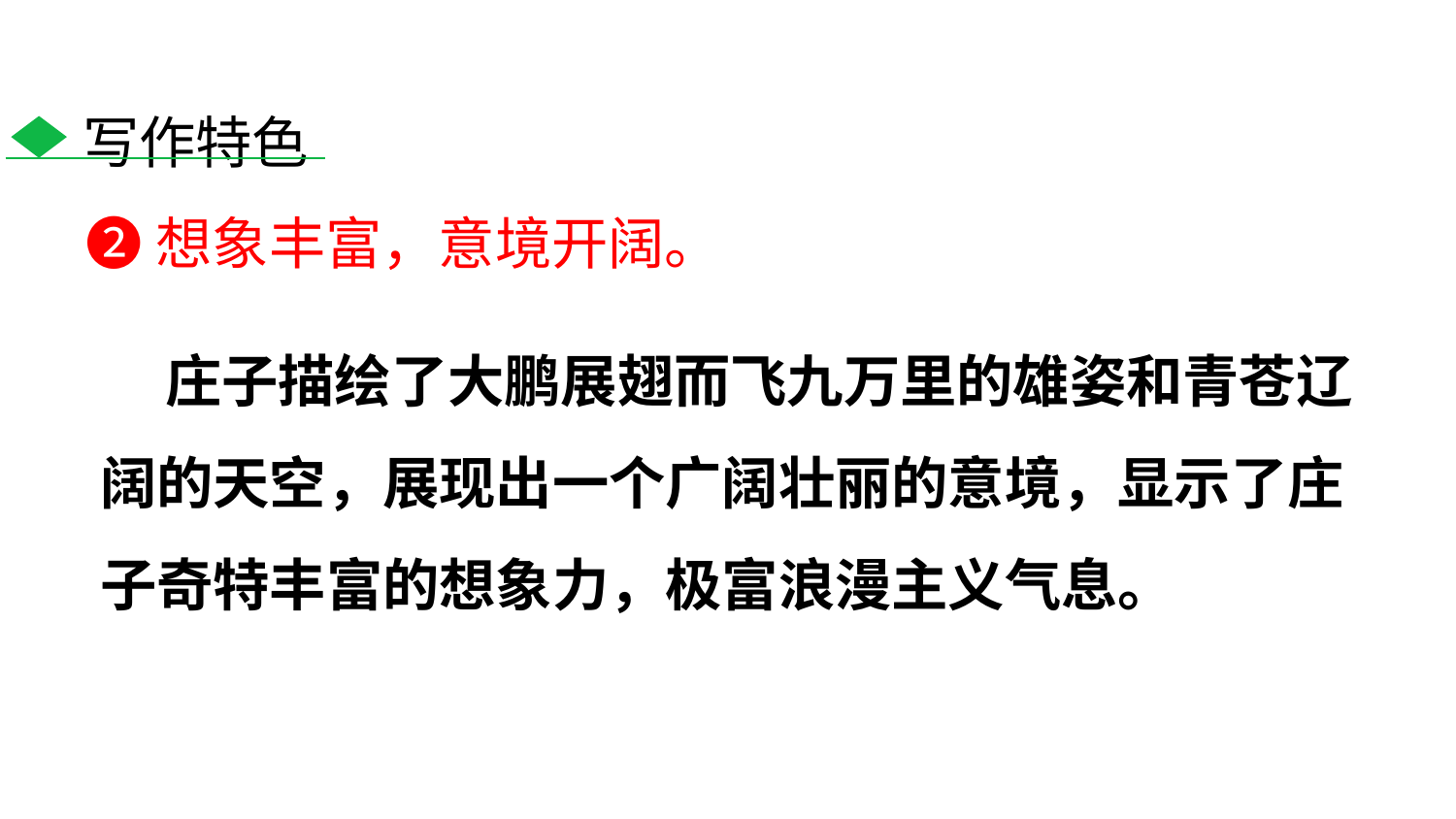

写作特色

❷想象丰富，意境开阔。
    庄子描绘了大鹏展翅而飞九万里的雄姿和青苍辽阔的天空，展现出一个广阔壮丽的意境，显示了庄子奇特丰富的想象力，极富浪漫主义气息。